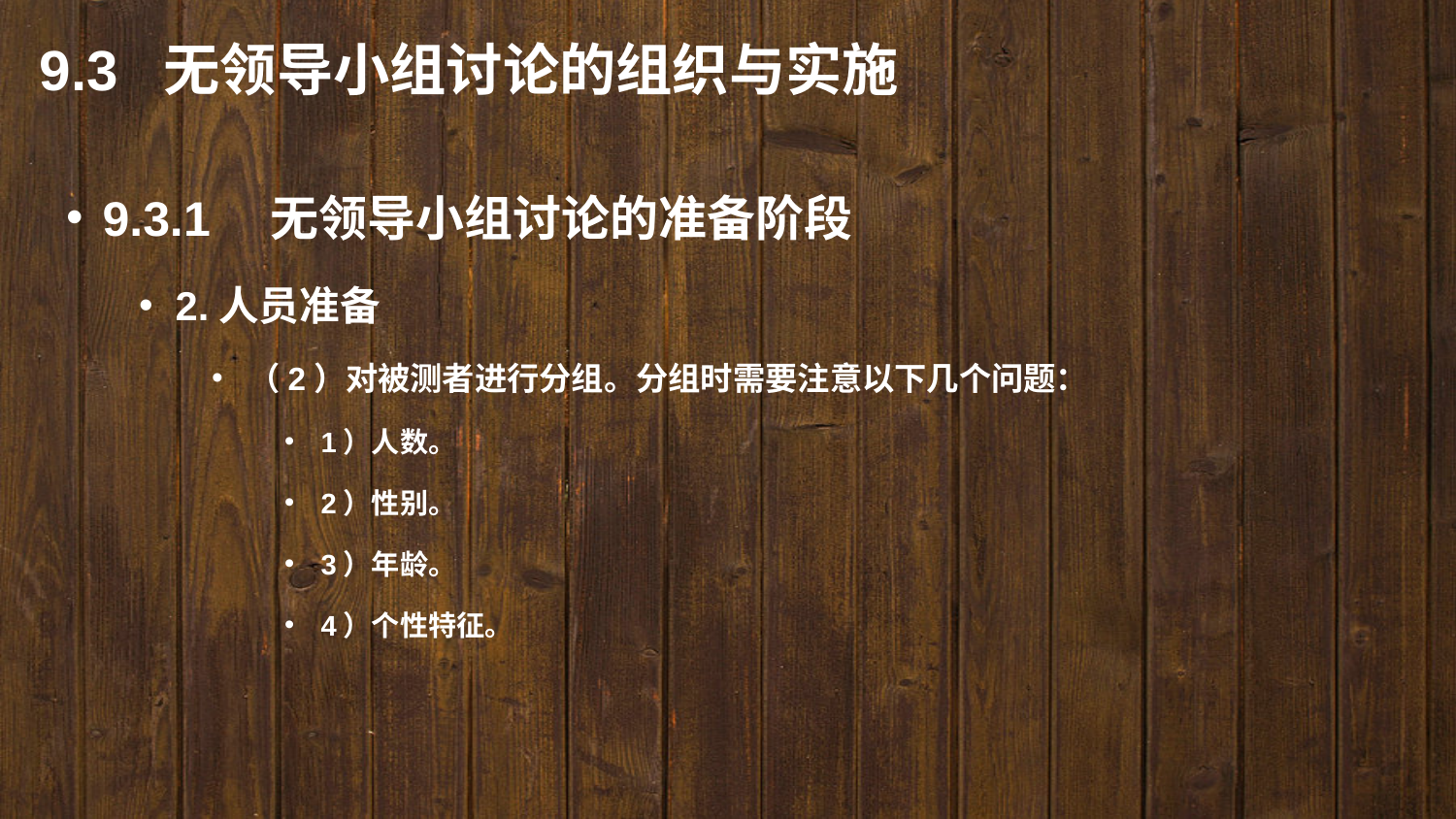

9.3  无领导小组讨论的组织与实施
9.3.1　无领导小组讨论的准备阶段
2.人员准备
（2）对被测者进行分组。分组时需要注意以下几个问题：
1）人数。
2）性别。
3）年龄。
4）个性特征。